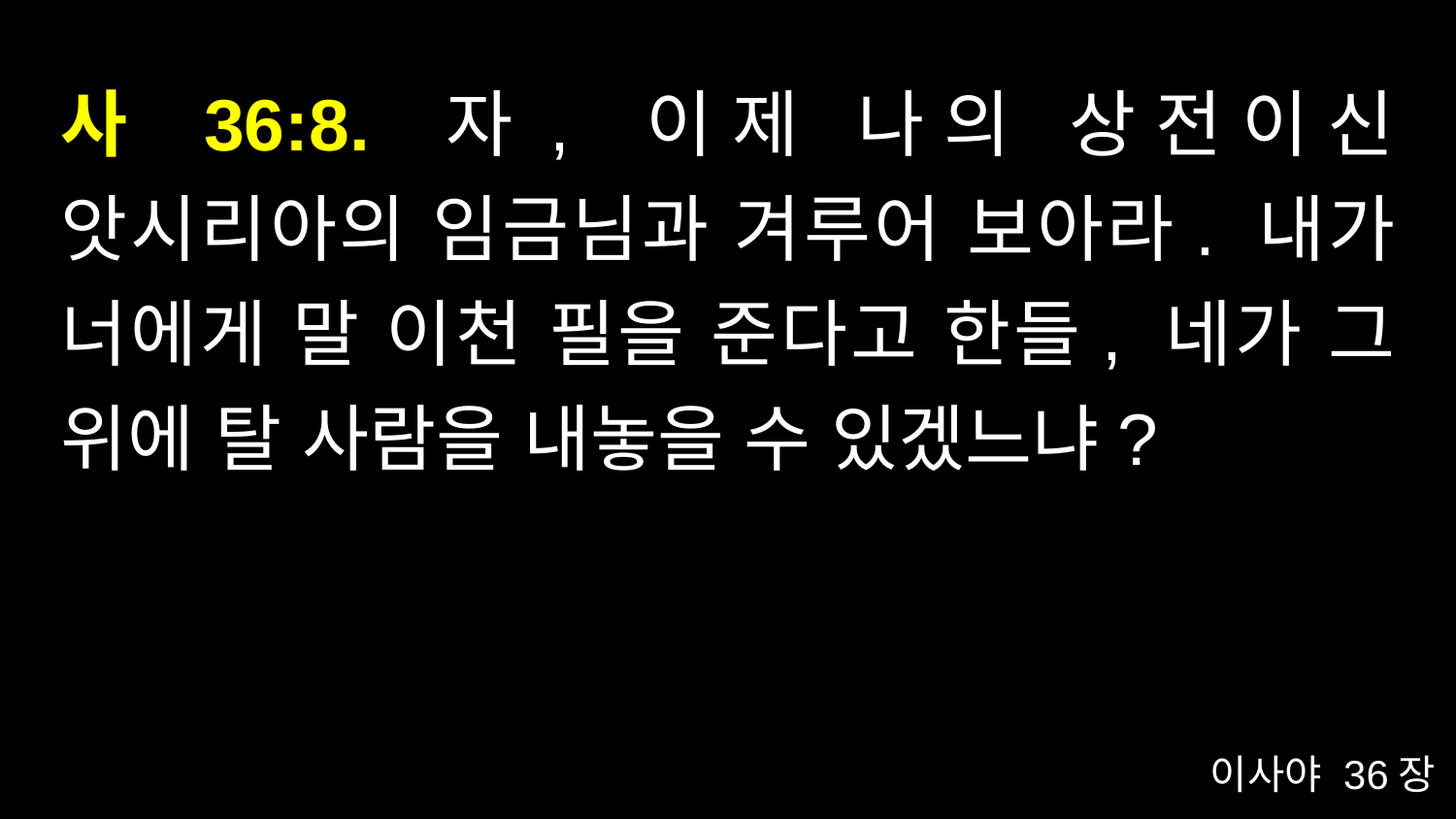

# 사 36:8. 자, 이제 나의 상전이신 앗시리아의 임금님과 겨루어 보아라. 내가 너에게 말 이천 필을 준다고 한들, 네가 그 위에 탈 사람을 내놓을 수 있겠느냐?
이사야 36장